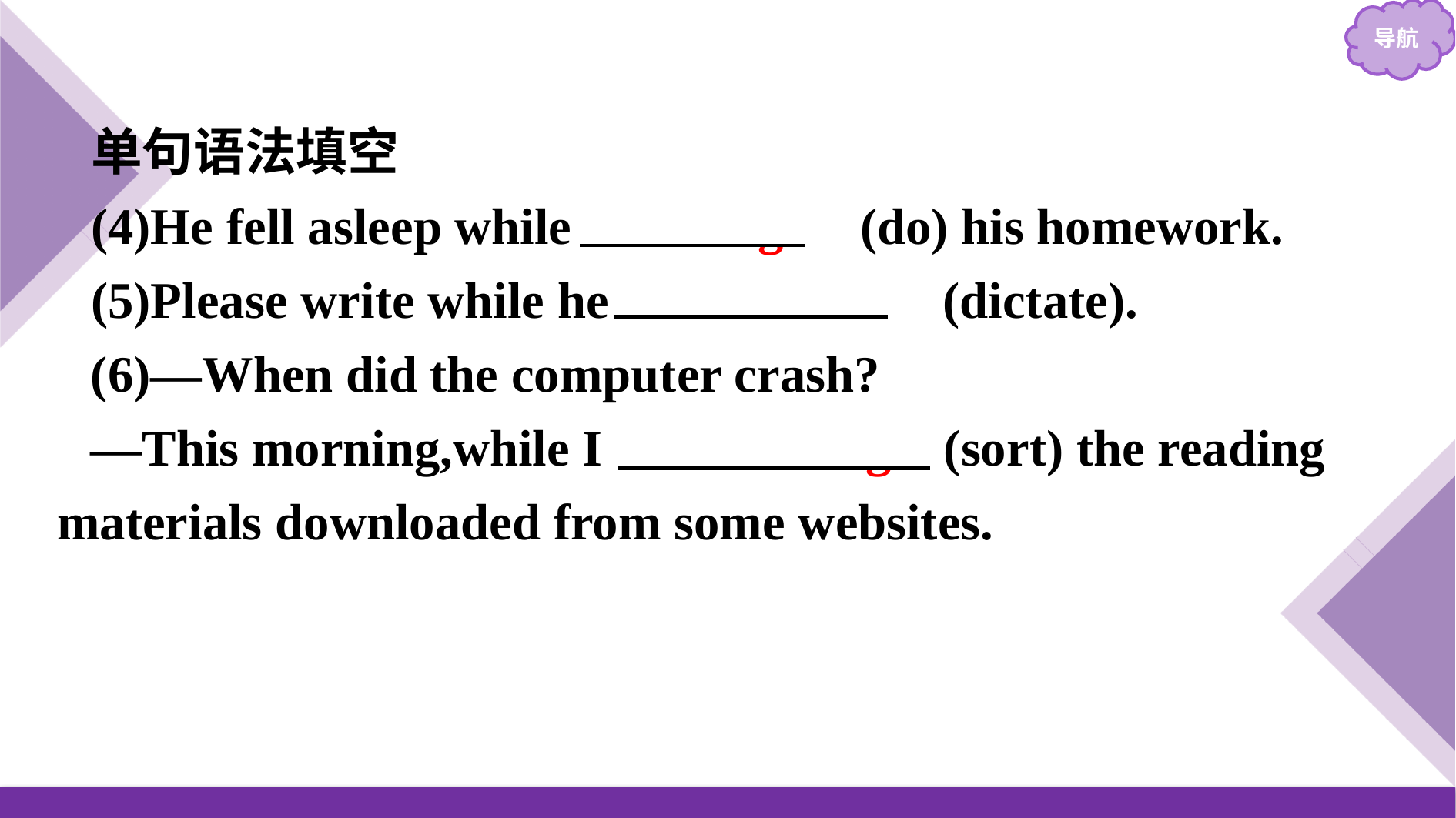

单句语法填空
(4)He fell asleep while 　doing　(do) his homework.
(5)Please write while he 　dictates　(dictate).
(6)—When did the computer crash?
—This morning,while I   was sorting    (sort) the reading materials downloaded from some websites.